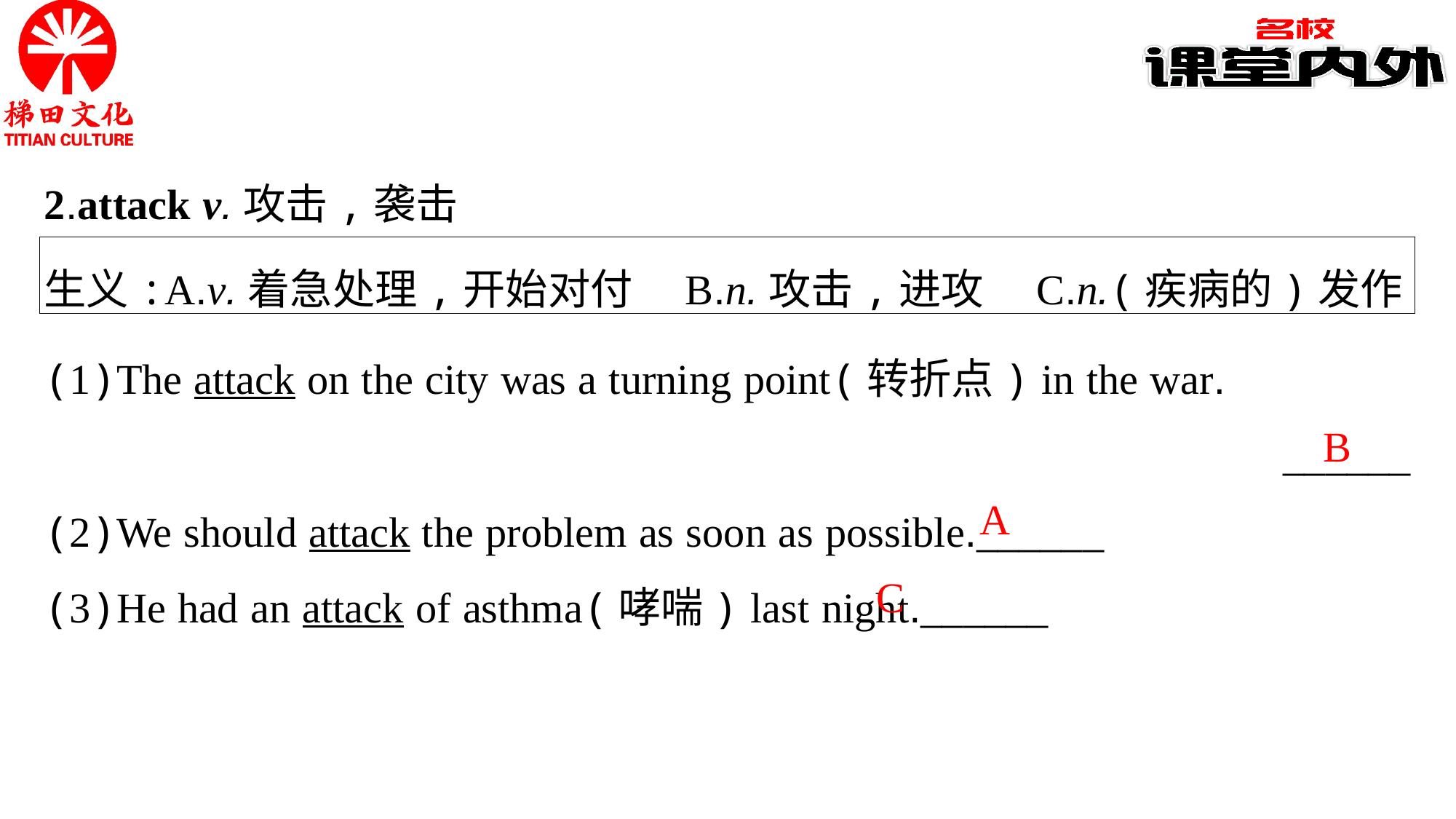

2.attack v.攻击,袭击
生义:A.v.着急处理,开始对付　B.n.攻击,进攻　C.n.(疾病的)发作
(1)The attack on the city was a turning point(转折点) in the war.
	______
(2)We should attack the problem as soon as possible.______
(3)He had an attack of asthma(哮喘) last night.______
B
A
C